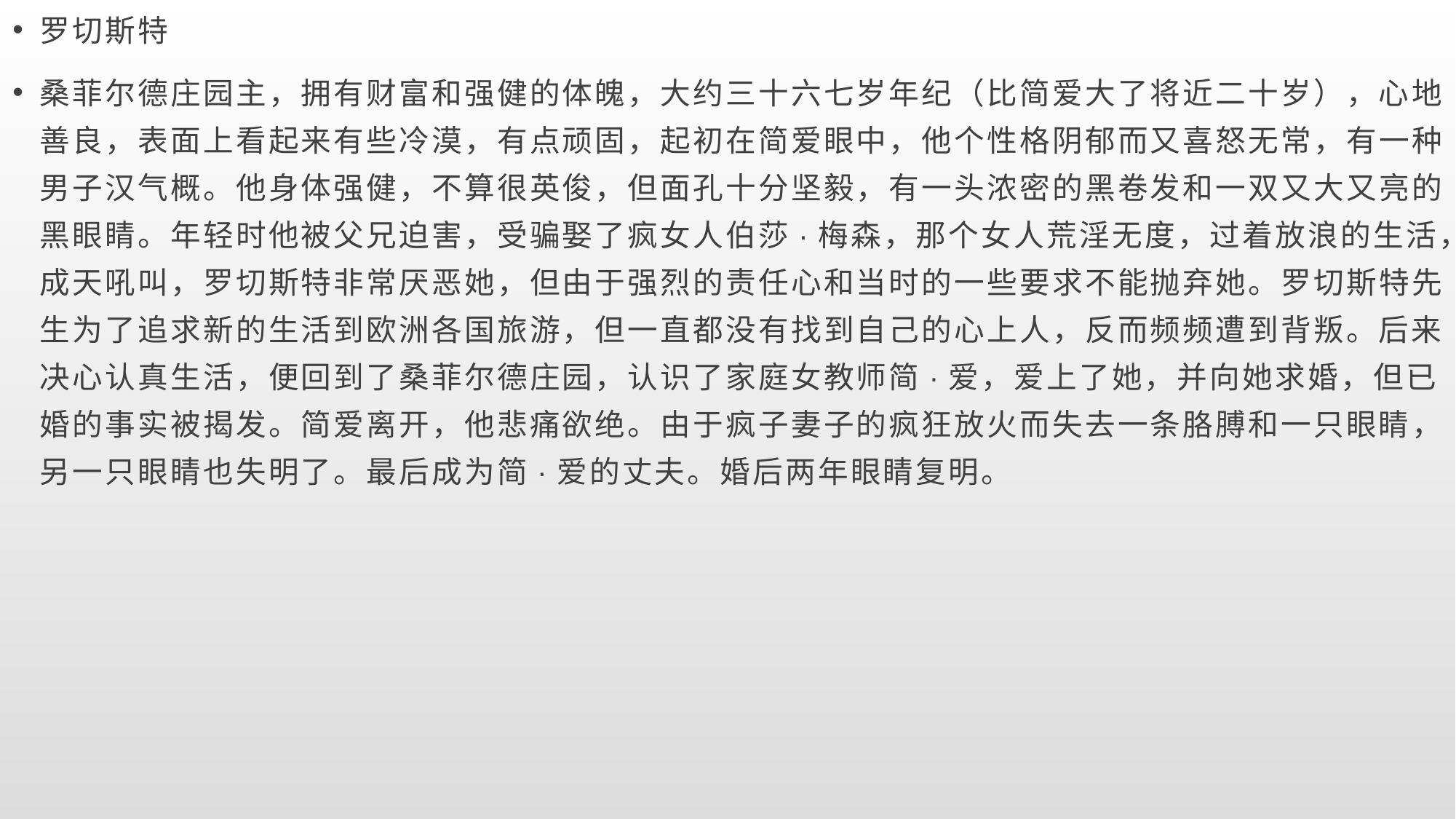

罗切斯特
桑菲尔德庄园主，拥有财富和强健的体魄，大约三十六七岁年纪（比简爱大了将近二十岁），心地善良，表面上看起来有些冷漠，有点顽固，起初在简爱眼中，他个性格阴郁而又喜怒无常，有一种男子汉气概。他身体强健，不算很英俊，但面孔十分坚毅，有一头浓密的黑卷发和一双又大又亮的黑眼睛。年轻时他被父兄迫害，受骗娶了疯女人伯莎·梅森，那个女人荒淫无度，过着放浪的生活，成天吼叫，罗切斯特非常厌恶她，但由于强烈的责任心和当时的一些要求不能抛弃她。罗切斯特先生为了追求新的生活到欧洲各国旅游，但一直都没有找到自己的心上人，反而频频遭到背叛。后来决心认真生活，便回到了桑菲尔德庄园，认识了家庭女教师简·爱，爱上了她，并向她求婚，但已婚的事实被揭发。简爱离开，他悲痛欲绝。由于疯子妻子的疯狂放火而失去一条胳膊和一只眼睛，另一只眼睛也失明了。最后成为简·爱的丈夫。婚后两年眼睛复明。